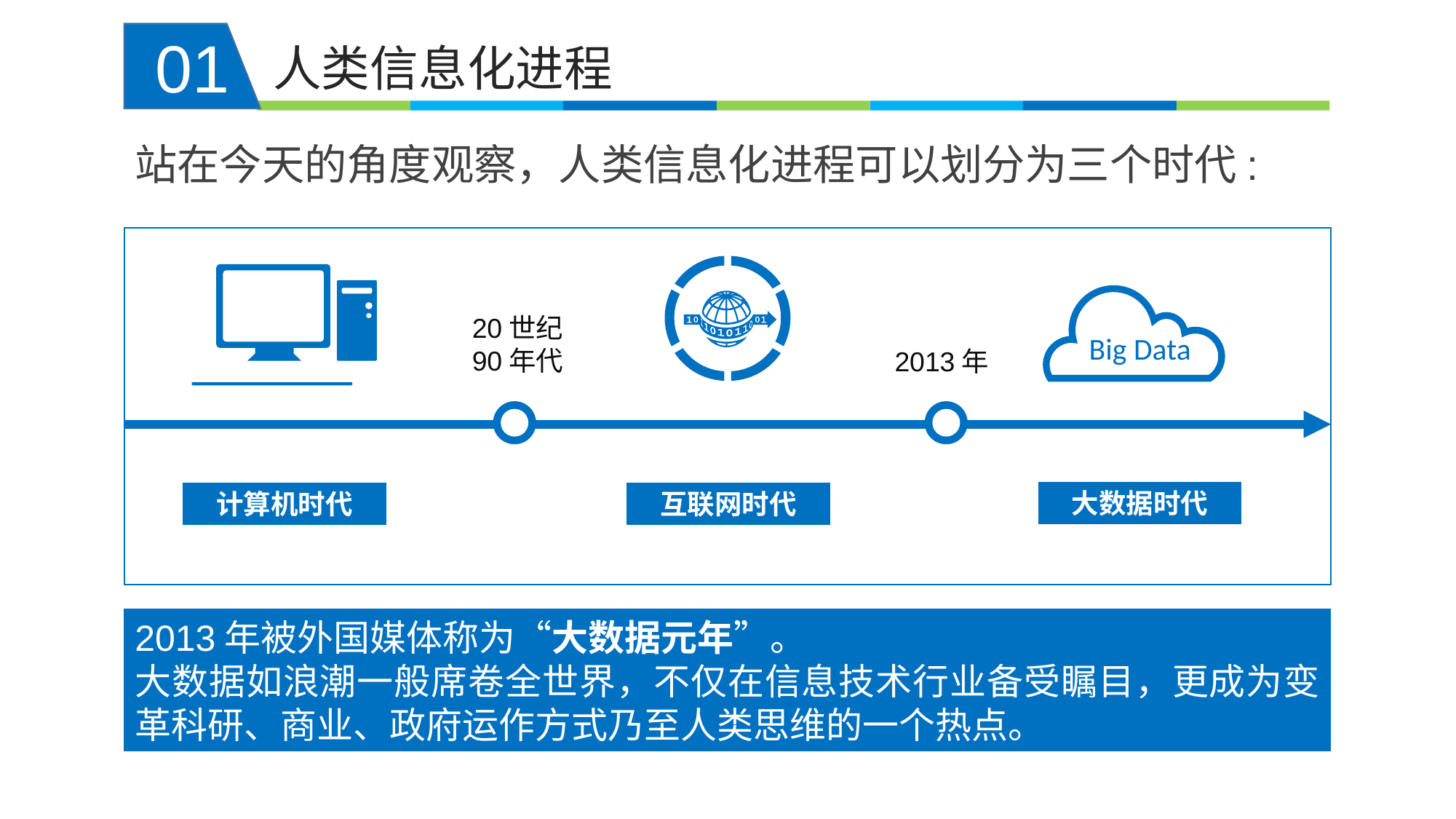

01
人类信息化进程

站在今天的角度观察，人类信息化进程可以划分为三个时代:

Big Data
20世纪
90年代
2013年

大数据时代
计算机时代
互联网时代
2013年被外国媒体称为“大数据元年”。
大数据如浪潮一般席卷全世界，不仅在信息技术行业备受瞩目，更成为变革科研、商业、政府运作方式乃至人类思维的一个热点。